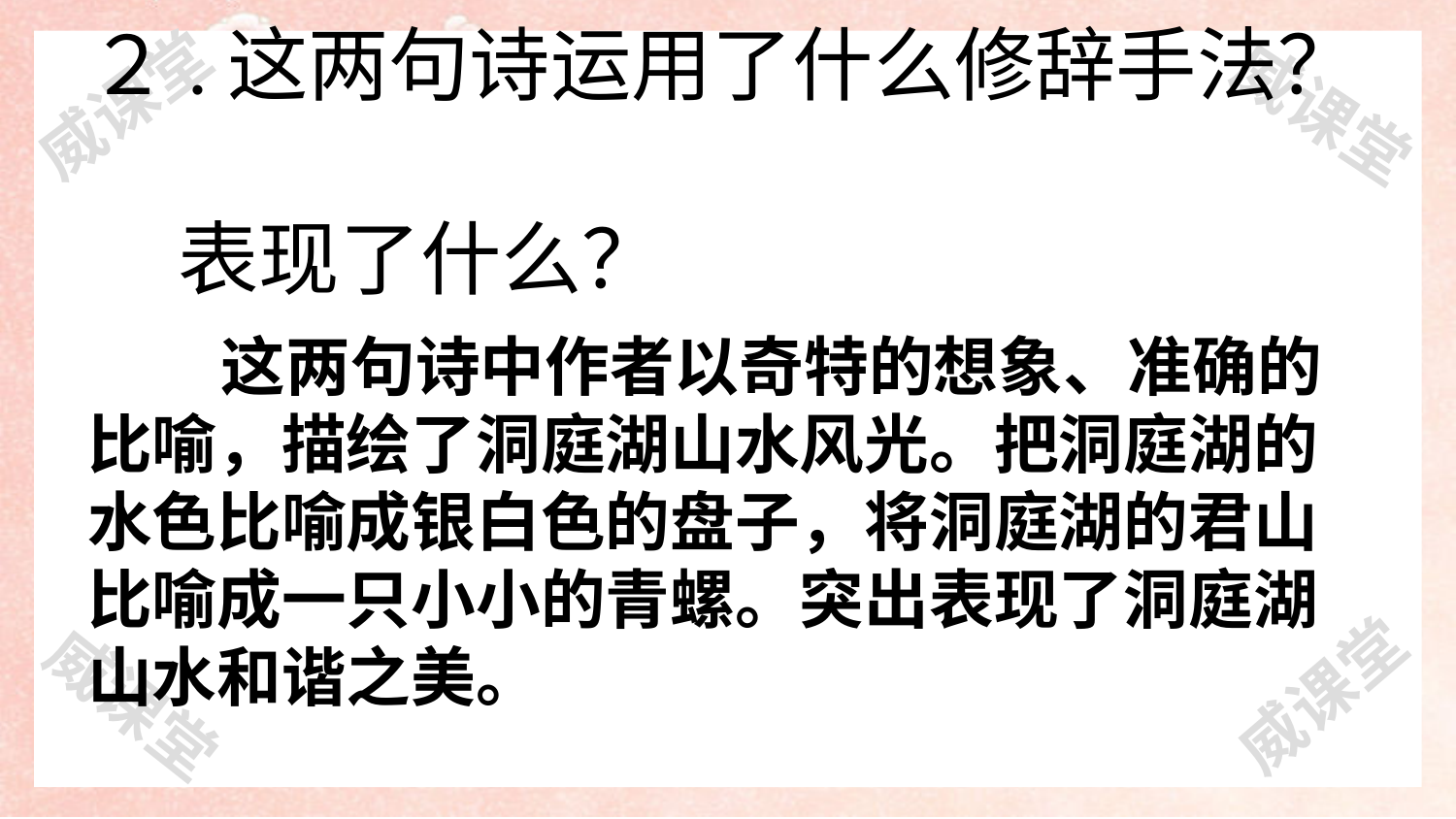

# ２.这两句诗运用了什么修辞手法？ 表现了什么？
        这两句诗中作者以奇特的想象、准确的比喻，描绘了洞庭湖山水风光。把洞庭湖的水色比喻成银白色的盘子，将洞庭湖的君山比喻成一只小小的青螺。突出表现了洞庭湖山水和谐之美。